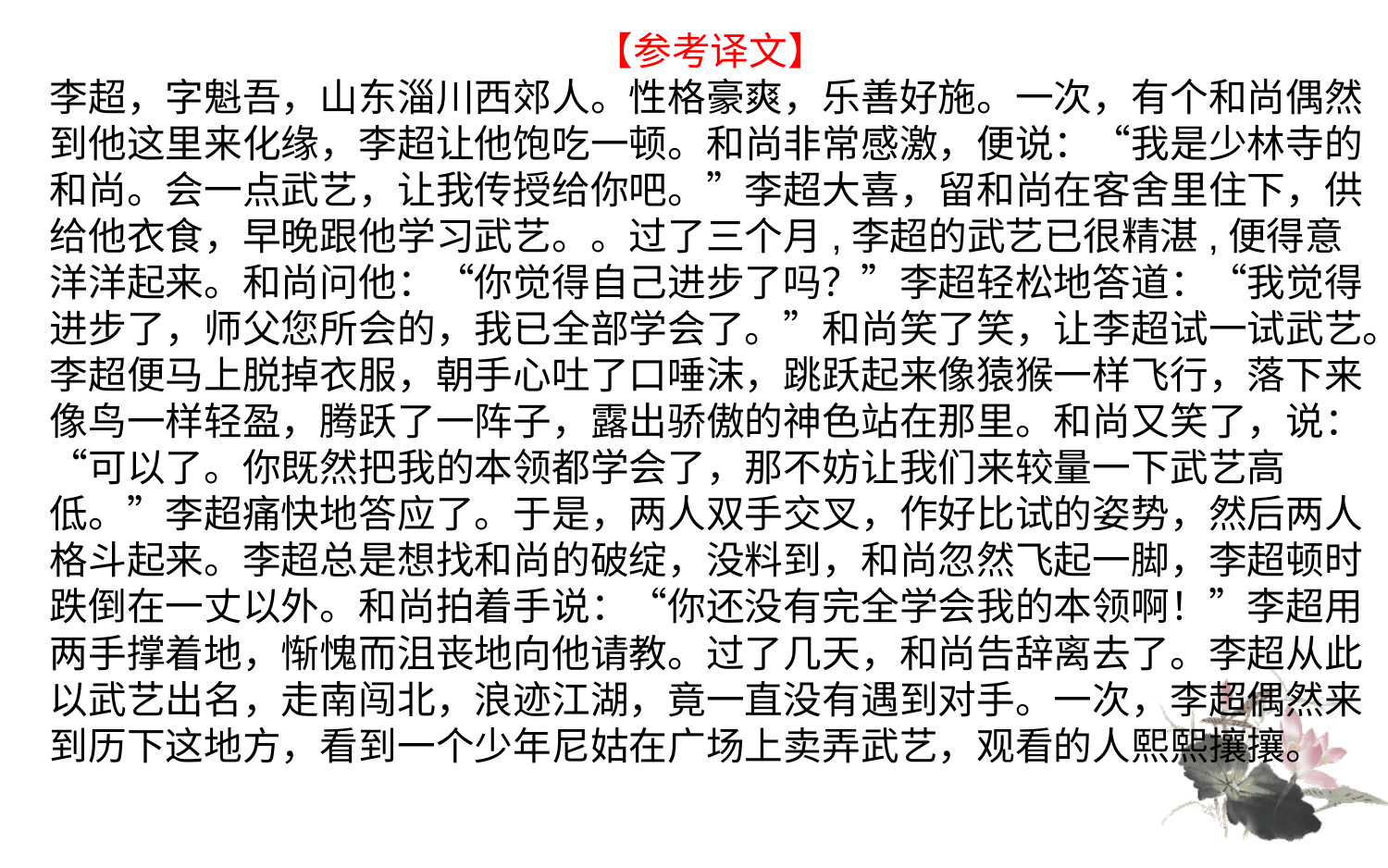

【参考译文】
李超，字魁吾，山东淄川西郊人。性格豪爽，乐善好施。一次，有个和尚偶然到他这里来化缘，李超让他饱吃一顿。和尚非常感激，便说：“我是少林寺的和尚。会一点武艺，让我传授给你吧。”李超大喜，留和尚在客舍里住下，供给他衣食，早晚跟他学习武艺。。过了三个月,李超的武艺已很精湛,便得意洋洋起来。和尚问他：“你觉得自己进步了吗？”李超轻松地答道：“我觉得进步了，师父您所会的，我已全部学会了。”和尚笑了笑，让李超试一试武艺。李超便马上脱掉衣服，朝手心吐了口唾沫，跳跃起来像猿猴一样飞行，落下来像鸟一样轻盈，腾跃了一阵子，露出骄傲的神色站在那里。和尚又笑了，说：“可以了。你既然把我的本领都学会了，那不妨让我们来较量一下武艺高低。”李超痛快地答应了。于是，两人双手交叉，作好比试的姿势，然后两人格斗起来。李超总是想找和尚的破绽，没料到，和尚忽然飞起一脚，李超顿时跌倒在一丈以外。和尚拍着手说：“你还没有完全学会我的本领啊！”李超用两手撑着地，惭愧而沮丧地向他请教。过了几天，和尚告辞离去了。李超从此以武艺出名，走南闯北，浪迹江湖，竟一直没有遇到对手。一次，李超偶然来到历下这地方，看到一个少年尼姑在广场上卖弄武艺，观看的人熙熙攘攘。